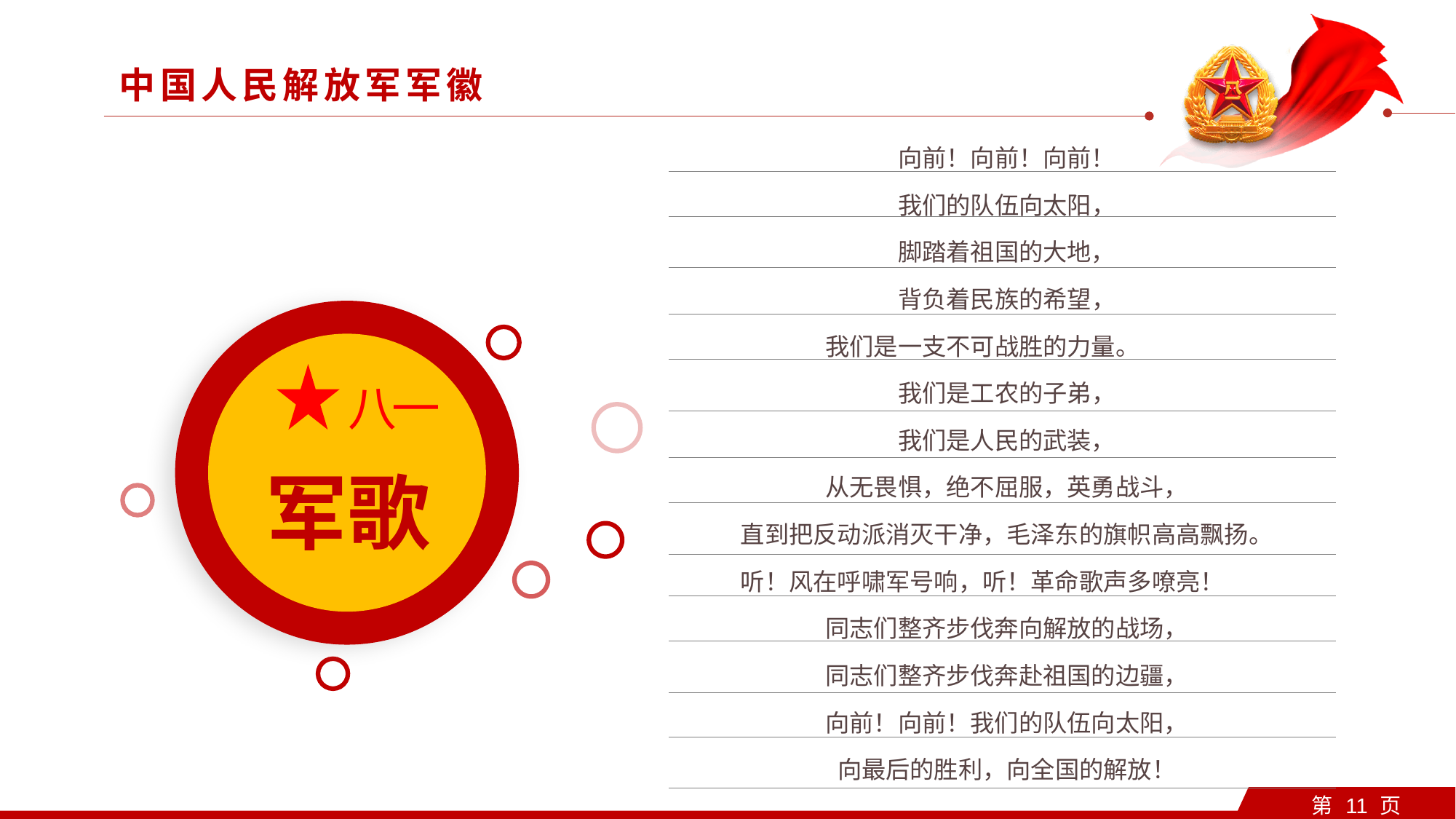

中国人民解放军军徽

向前！向前！向前！
我们的队伍向太阳，
脚踏着祖国的大地，
背负着民族的希望，
我们是一支不可战胜的力量。
我们是工农的子弟，
我们是人民的武装，
从无畏惧，绝不屈服，英勇战斗，
直到把反动派消灭干净，毛泽东的旗帜高高飘扬。
听！风在呼啸军号响，听！革命歌声多嘹亮！
同志们整齐步伐奔向解放的战场，
同志们整齐步伐奔赴祖国的边疆，
向前！向前！我们的队伍向太阳，
向最后的胜利，向全国的解放！

八一
军歌